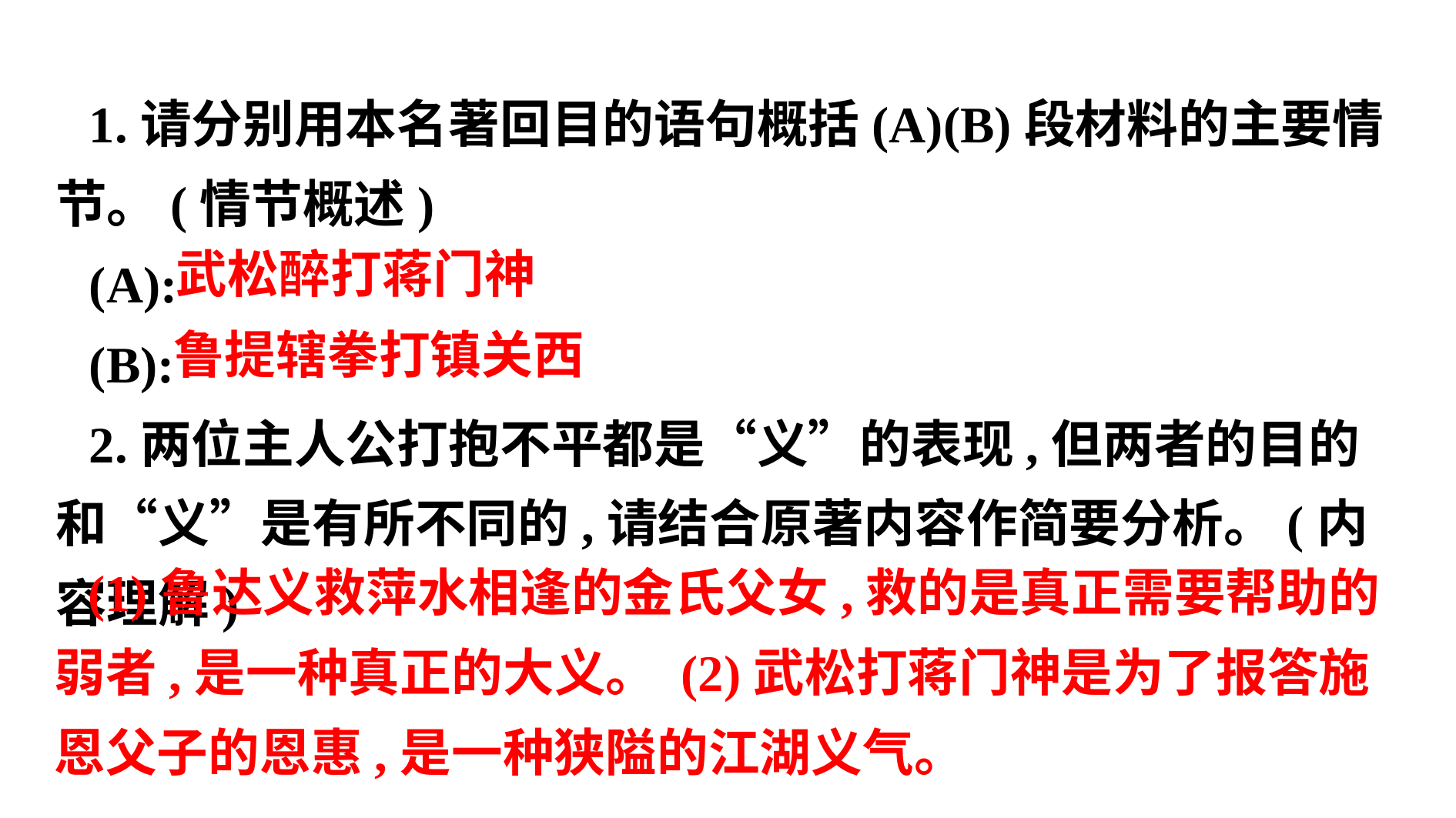

1.请分别用本名著回目的语句概括(A)(B)段材料的主要情节。(情节概述)
(A):
(B):
2.两位主人公打抱不平都是“义”的表现,但两者的目的和“义”是有所不同的,请结合原著内容作简要分析。(内容理解)
武松醉打蒋门神
鲁提辖拳打镇关西
(1)鲁达义救萍水相逢的金氏父女,救的是真正需要帮助的弱者,是一种真正的大义。 (2)武松打蒋门神是为了报答施恩父子的恩惠,是一种狭隘的江湖义气。